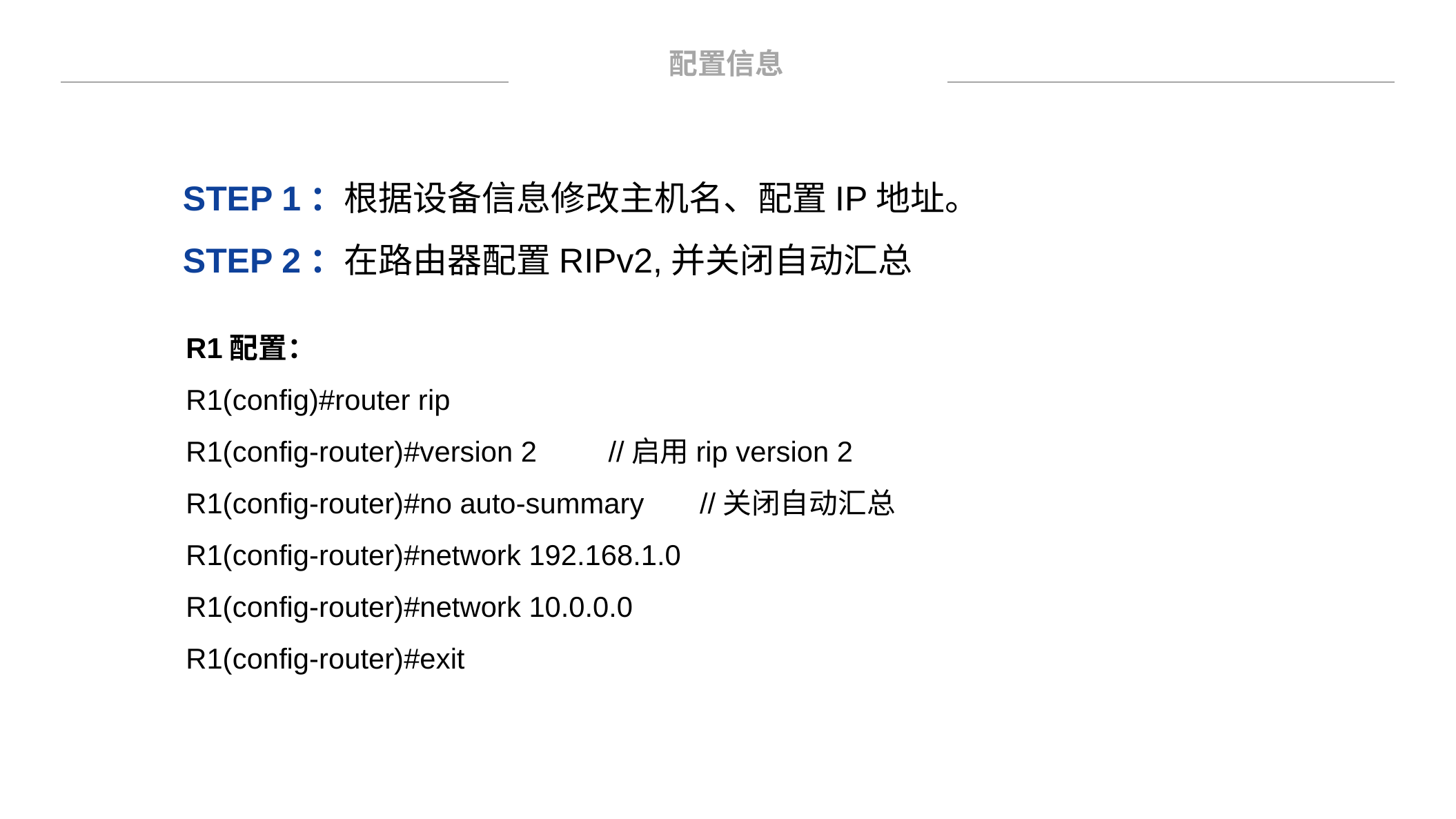

配置信息
STEP 1：根据设备信息修改主机名、配置IP地址。
STEP 2：在路由器配置RIPv2,并关闭自动汇总
R1配置：
R1(config)#router rip
R1(config-router)#version 2         //启用rip version 2
R1(config-router)#no auto-summary       //关闭自动汇总
R1(config-router)#network 192.168.1.0
R1(config-router)#network 10.0.0.0
R1(config-router)#exit